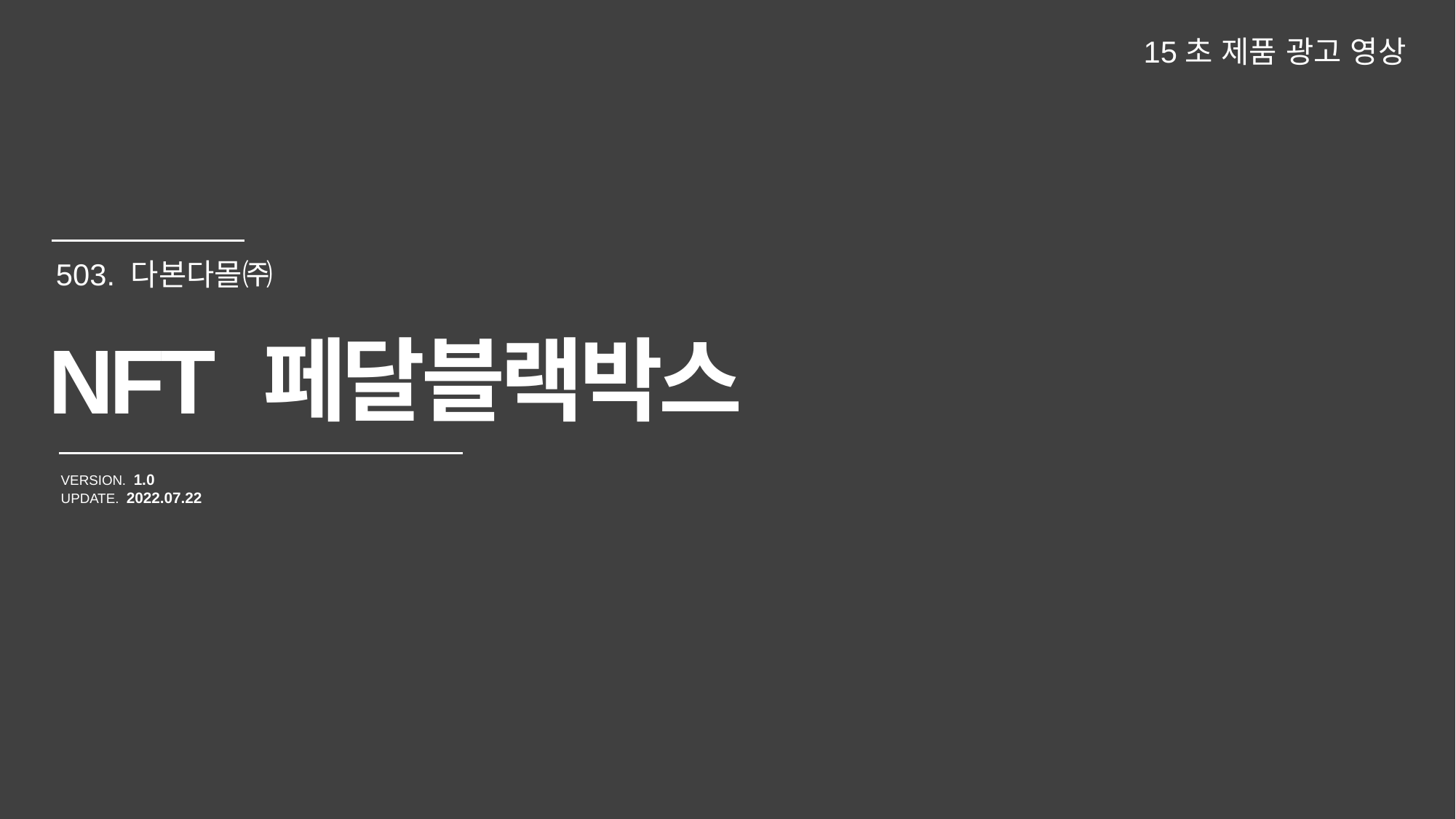

15초 제품 광고 영상
NFT 페달블랙박스
VERSION.  1.0
UPDATE.  2022.07.22

503. 다본다몰㈜